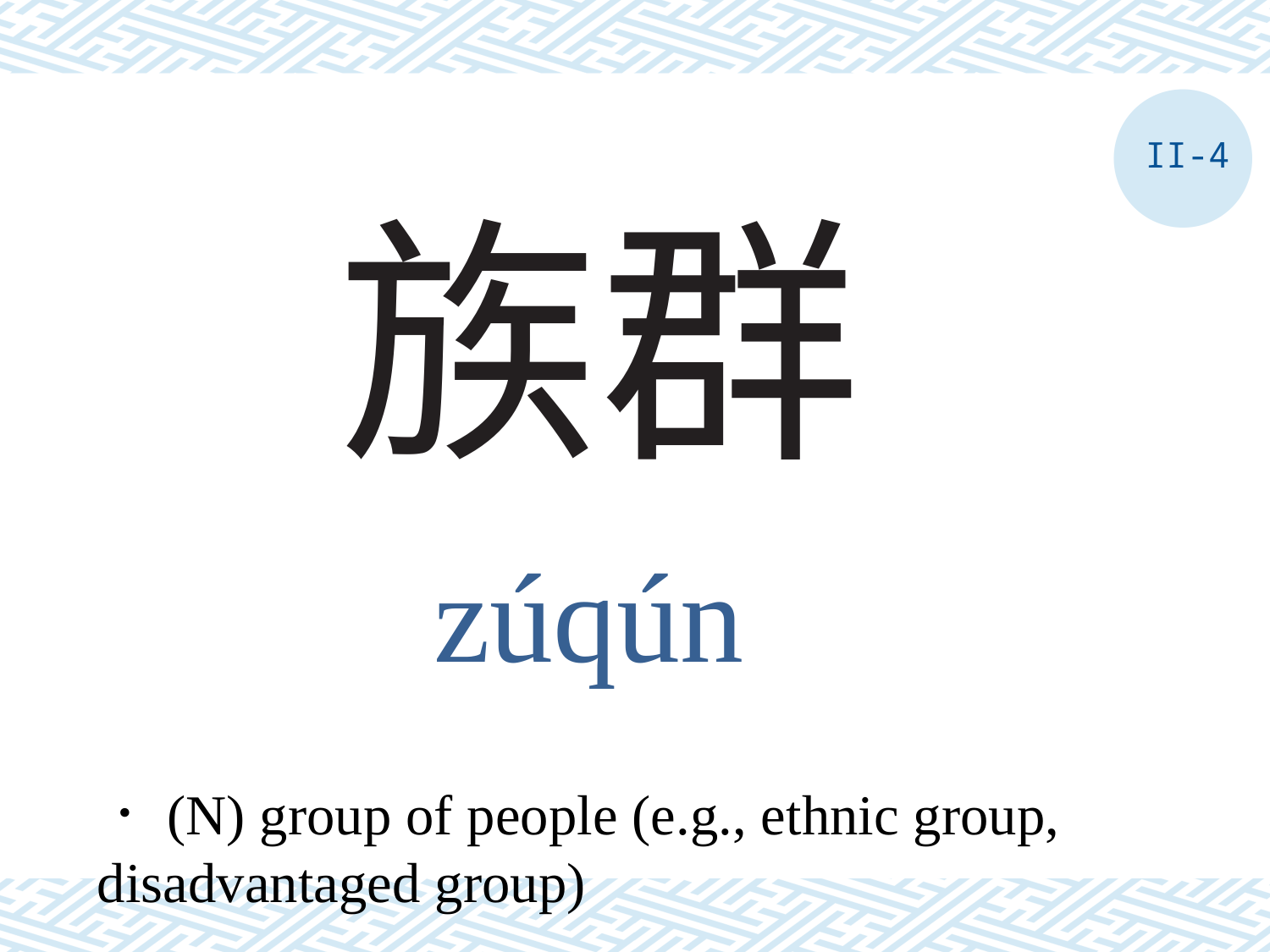

II-4

# 族群
zúqún
．(N) group of people (e.g., ethnic group, disadvantaged group)